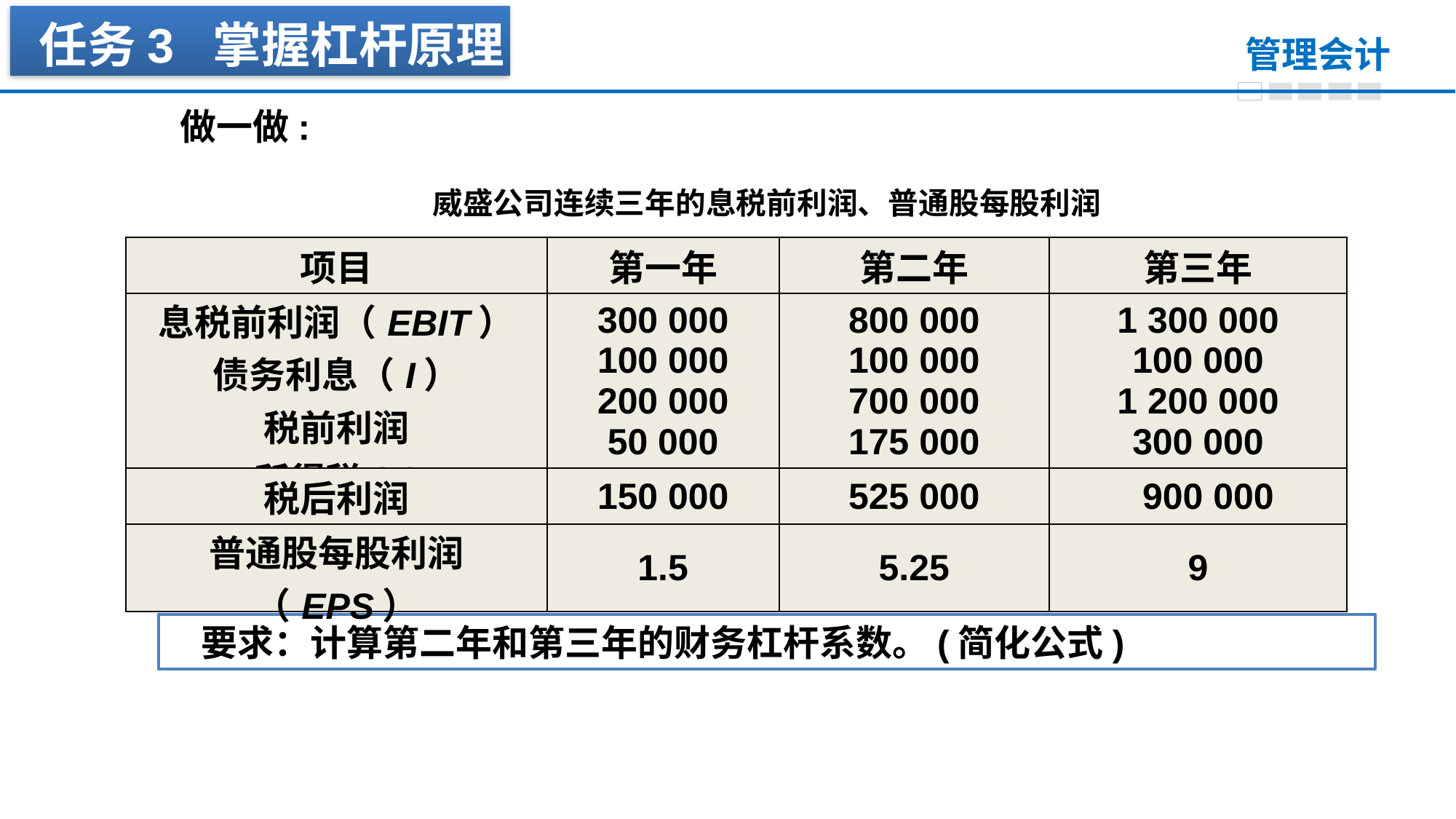

任务3  掌握杠杆原理
做一做:

威盛公司连续三年的息税前利润、普通股每股利润
| 项目 | 第一年 | 第二年 | 第三年 |
| --- | --- | --- | --- |
| 息税前利润（EBIT） 债务利息（I） 税前利润 所得税(T) | 300 000 100 000 200 000 50 000 | 800 000 100 000 700 000 175 000 | 1 300 000 100 000 1 200 000 300 000 |
| 税后利润 | 150 000 | 525 000 | 900 000 |
| 普通股每股利润（EPS） | 1.5 | 5.25 | 9 |
要求：计算第二年和第三年的财务杠杆系数。(简化公式)